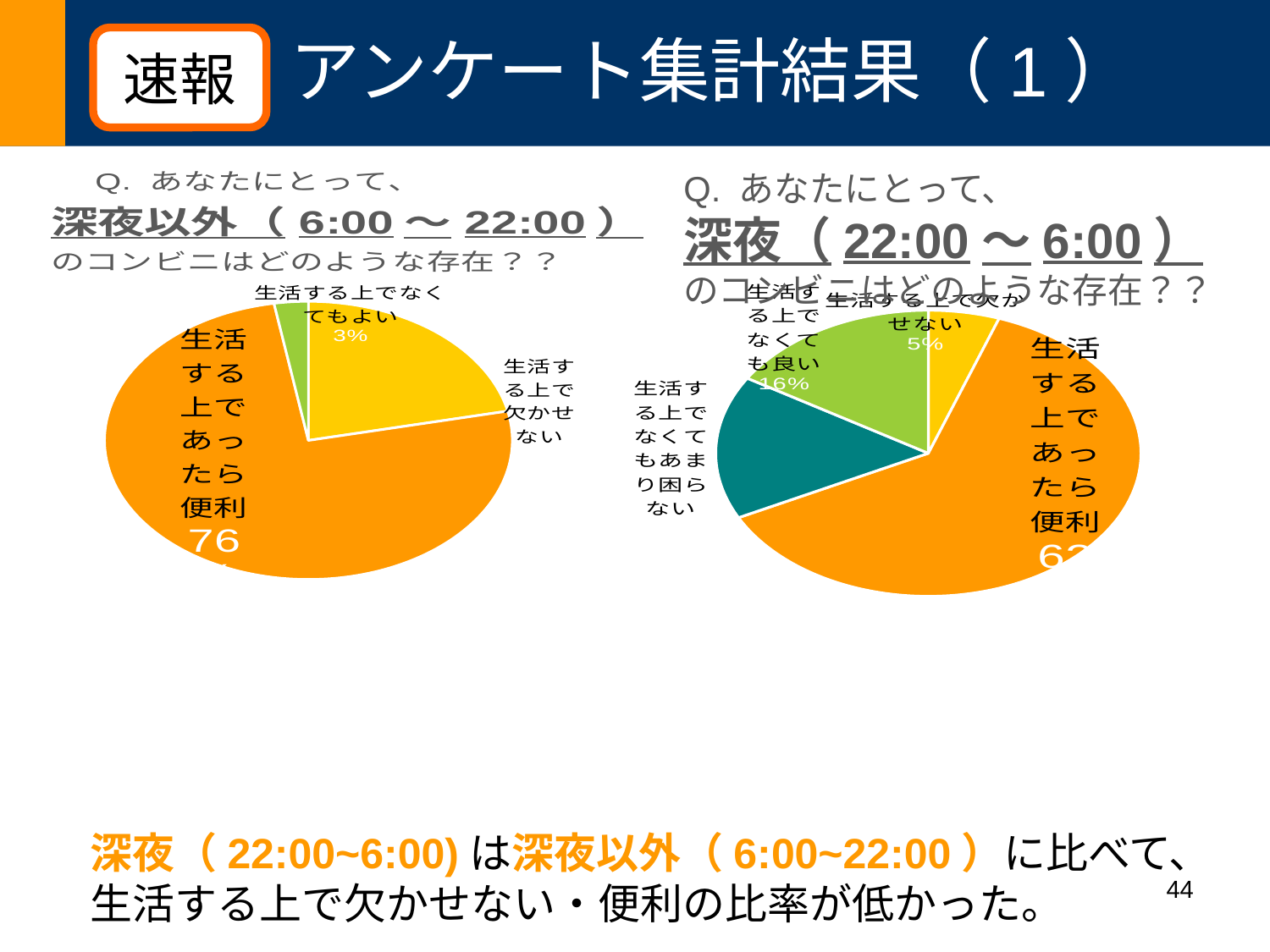

# アンケート集計結果（1）
速報

### Chart

| Category | Q1-6.　あなたにとって、深夜以外（6:00～22:00）のコンビニエンスストアとはどのような存在ですか。 |
|---|---|
| 生活する上で欠かせない | 8.0 |
| 生活する上であったら便利 | 28.0 |
| 生活する上でなくてもあまり困らない | 0.0 |
| 生活する上でなくてもよい | 1.0 |

### Chart

| Category | Q1-7.　あなたにとって、深夜（22:00～6:00）のコンビニエンスストアとはどのような存在ですか。 |
|---|---|
| 生活する上で欠かせない | 2.0 |
| 生活する上であったら便利 | 23.0 |
| 生活する上でなくてもあまり困らない | 6.0 |
| 生活する上でなくても良い | 6.0 |
Q. あなたにとって、
深夜（22:00～6:00）
のコンビニはどのような存在？？

深夜（22:00~6:00)は深夜以外（6:00~22:00）に比べて、
生活する上で欠かせない・便利の比率が低かった。
44